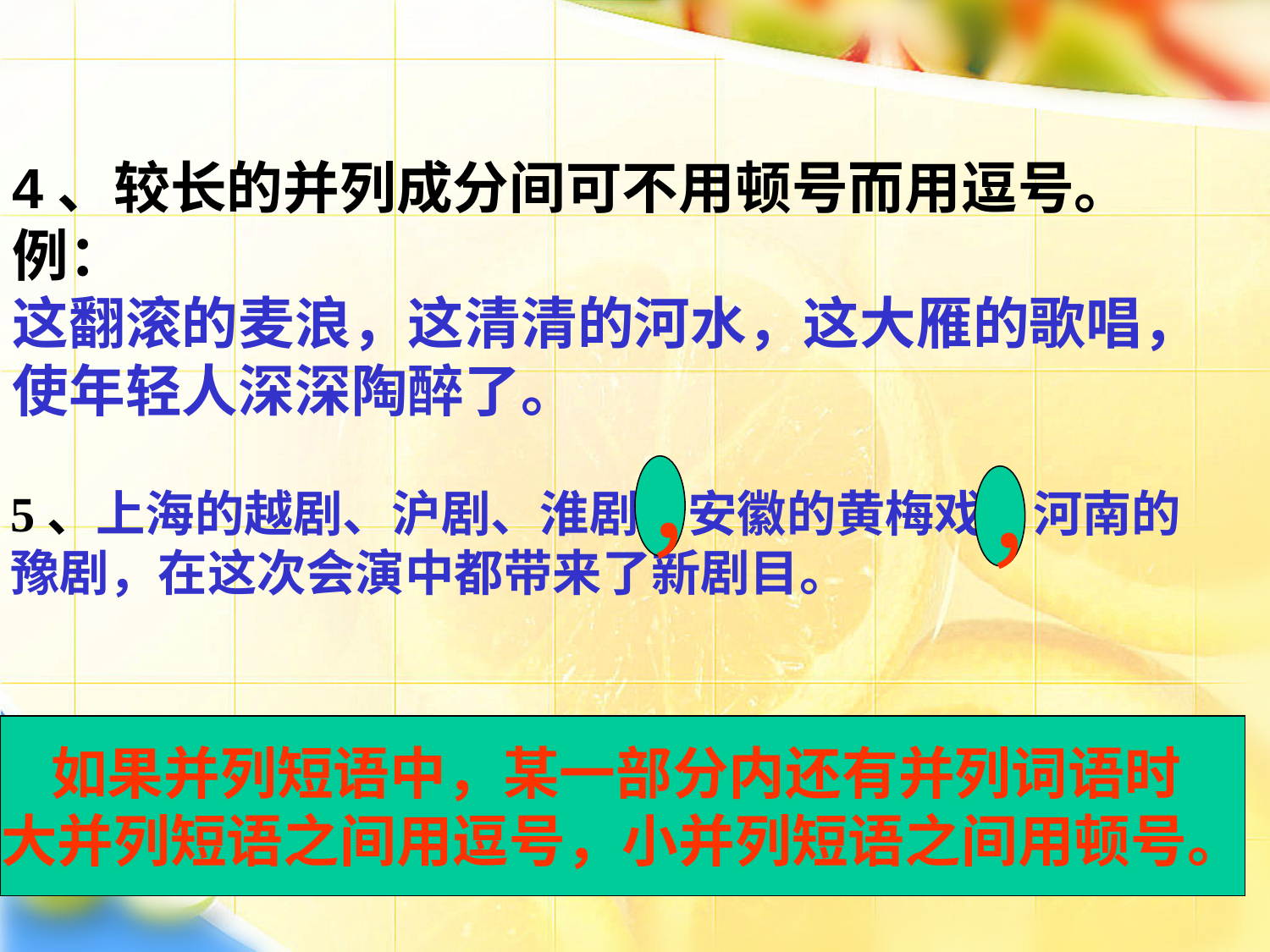

4、较长的并列成分间可不用顿号而用逗号。例：
这翻滚的麦浪，这清清的河水，这大雁的歌唱，使年轻人深深陶醉了。
   ，
   ，
5、上海的越剧、沪剧、淮剧、安徽的黄梅戏、河南的
豫剧，在这次会演中都带来了新剧目。

如果并列短语中，某一部分内还有并列词语时
大并列短语之间用逗号，小并列短语之间用顿号。